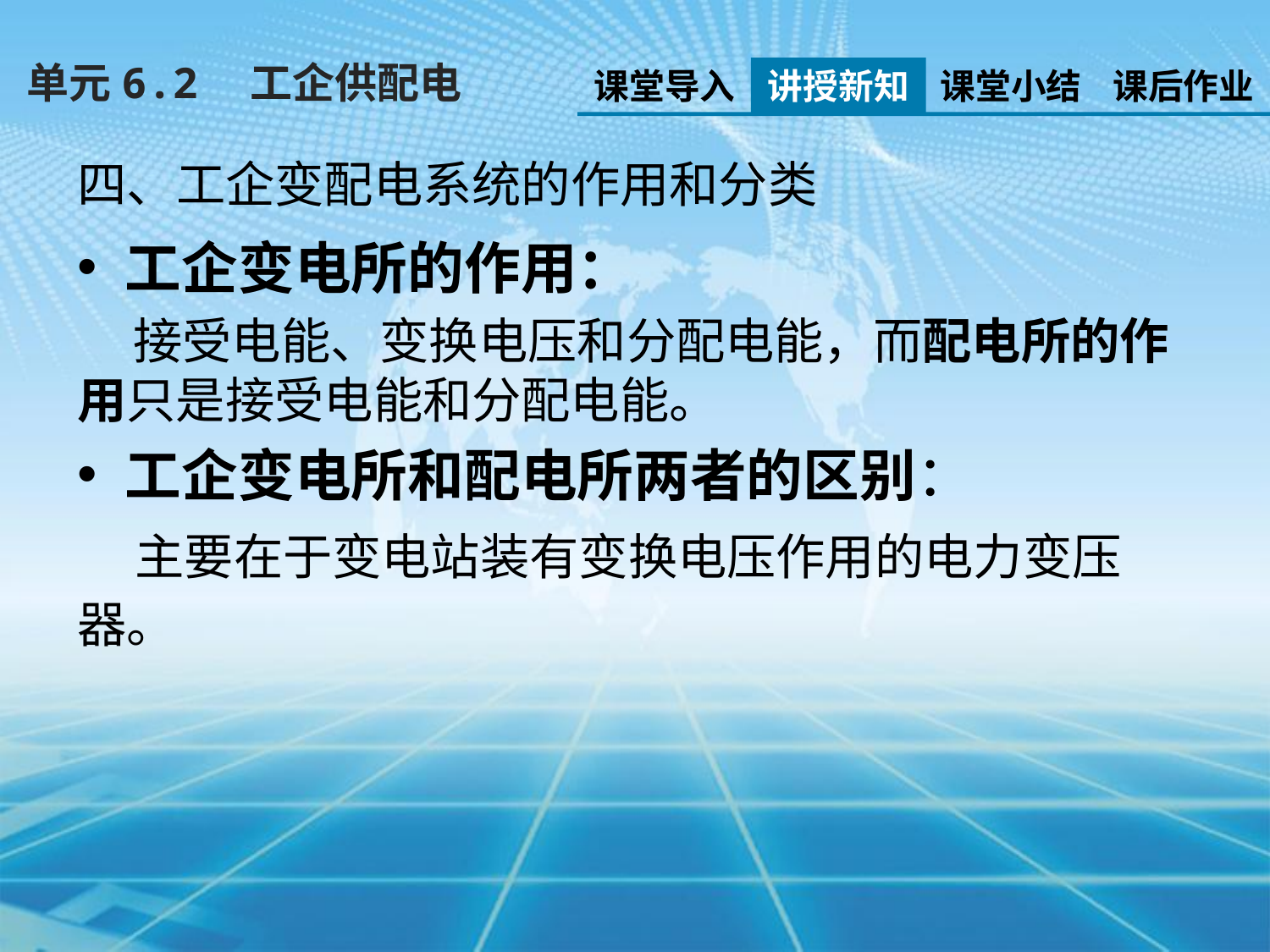

单元6.2　工企供配电
课堂导入
讲授新知
课堂小结
课后作业
四、工企变配电系统的作用和分类
工企变电所的作用：
    接受电能、变换电压和分配电能，而配电所的作用只是接受电能和分配电能。
工企变电所和配电所两者的区别：
    主要在于变电站装有变换电压作用的电力变压器。